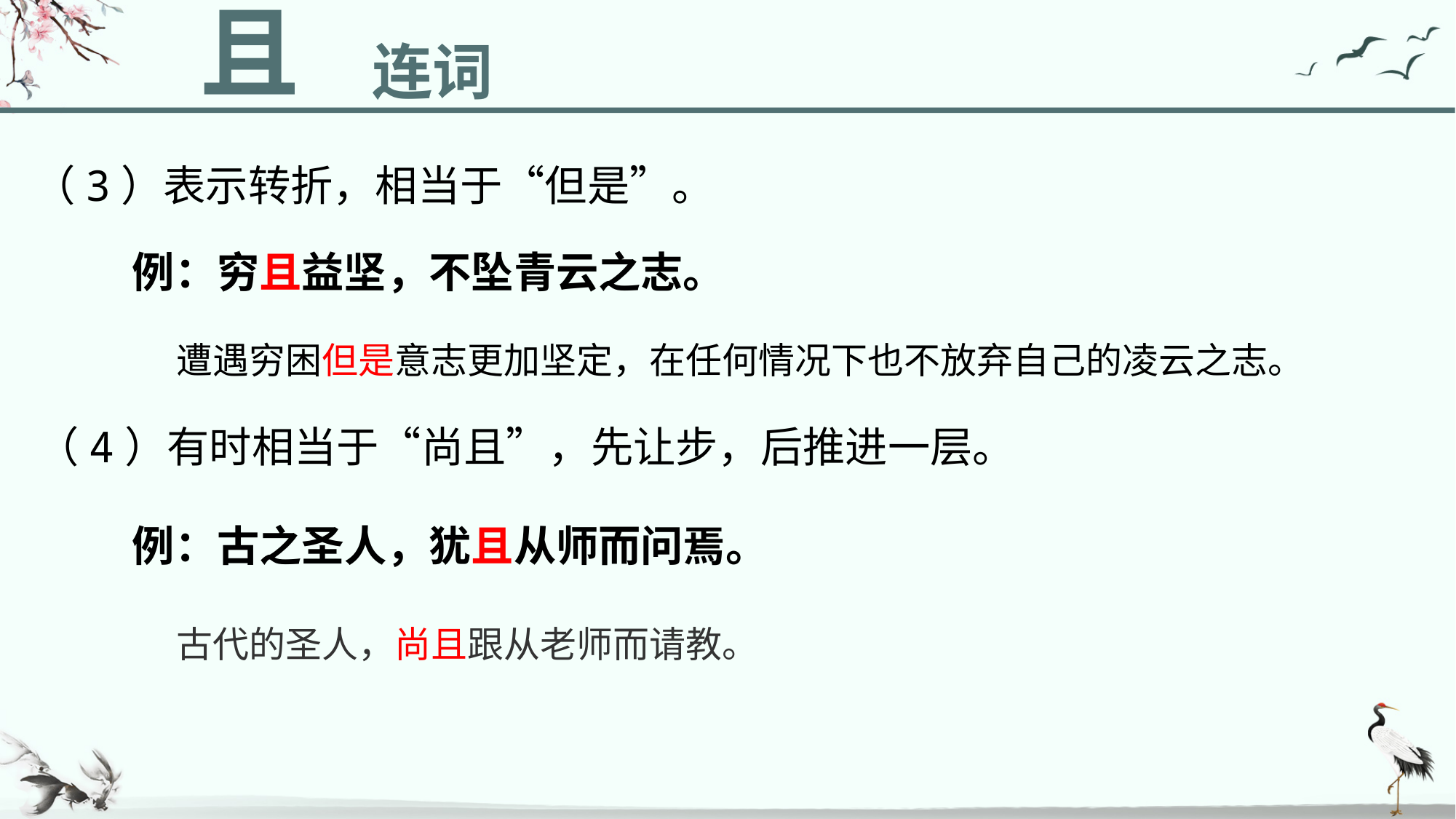

且

连词
（3）表示转折，相当于“但是”。
例：穷且益坚，不坠青云之志。
遭遇穷困但是意志更加坚定，在任何情况下也不放弃自己的凌云之志。
（4）有时相当于“尚且”，先让步，后推进一层。
例：古之圣人，犹且从师而问焉。
古代的圣人，尚且跟从老师而请教。